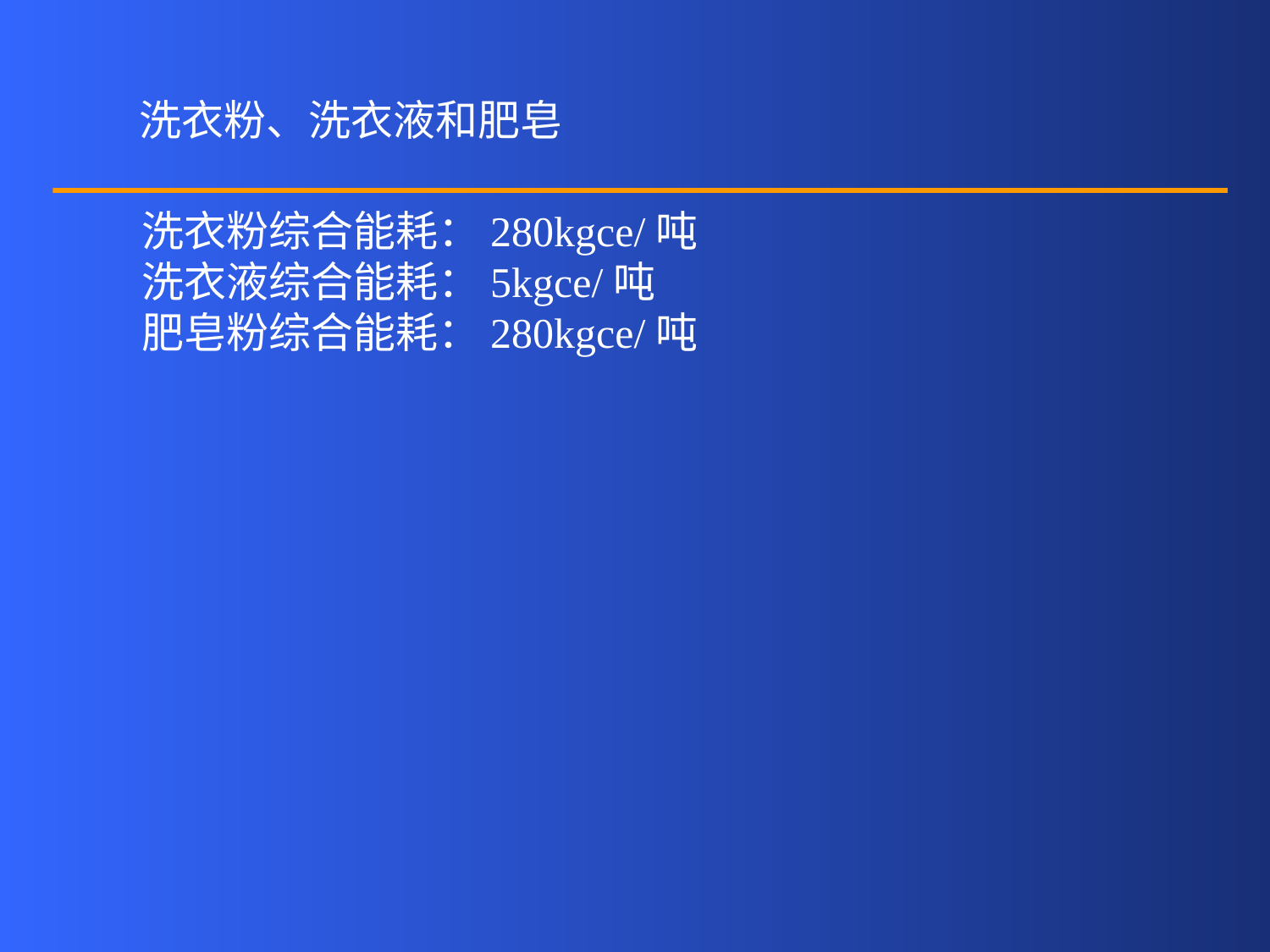

洗衣粉、洗衣液和肥皂

洗衣粉综合能耗：280kgce/吨
洗衣液综合能耗：5kgce/吨
肥皂粉综合能耗：280kgce/吨